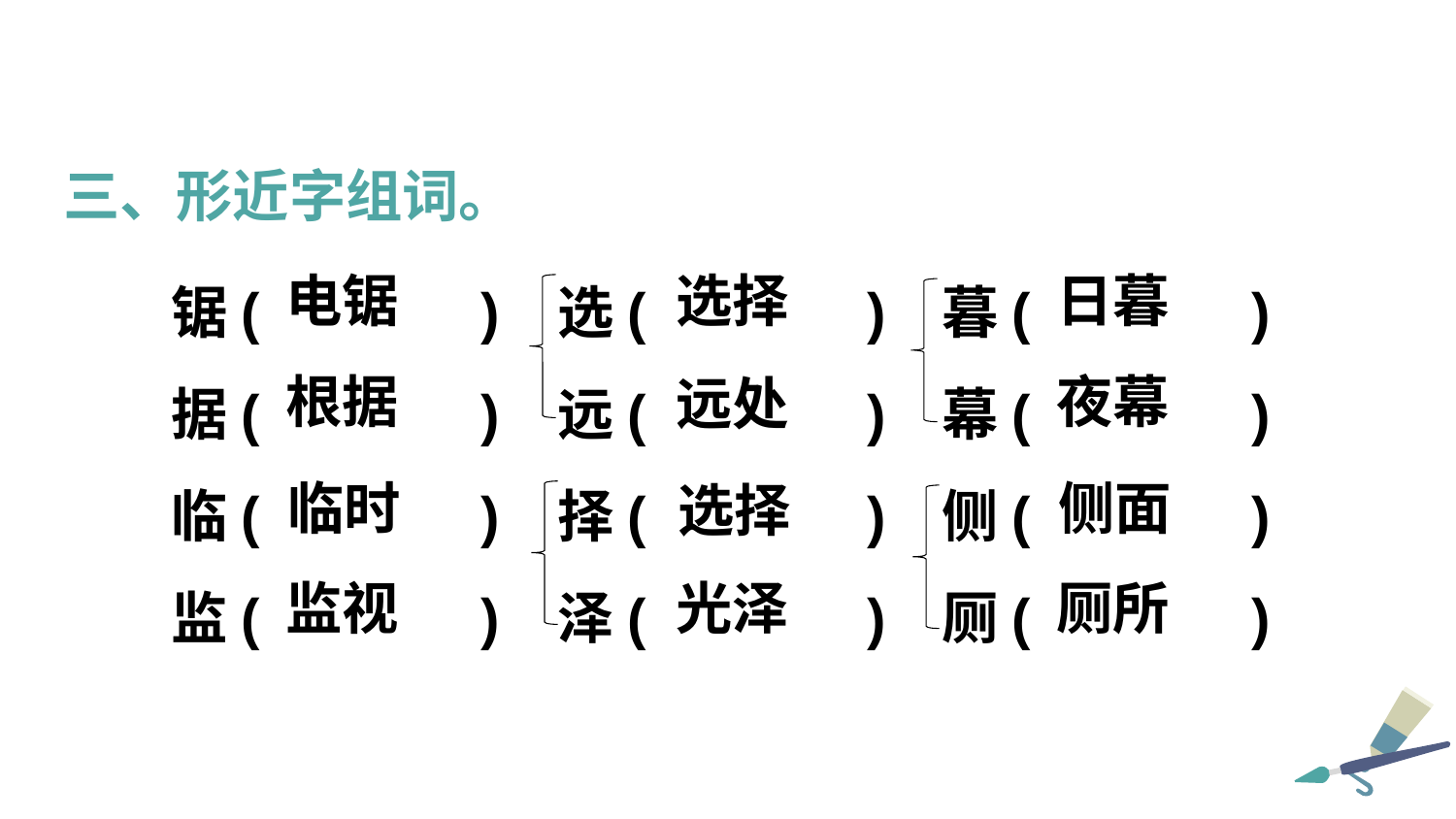

三、形近字组词。
锯(              )	选(              )	暮(              )
据(              )	远(              )	幕(              )
临(              )	择(              )	侧(              )
监(              )	泽(              )	厕(              )
电锯
选择
日暮

根据
夜幕
远处
临时
侧面
选择

监视
光泽
厕所